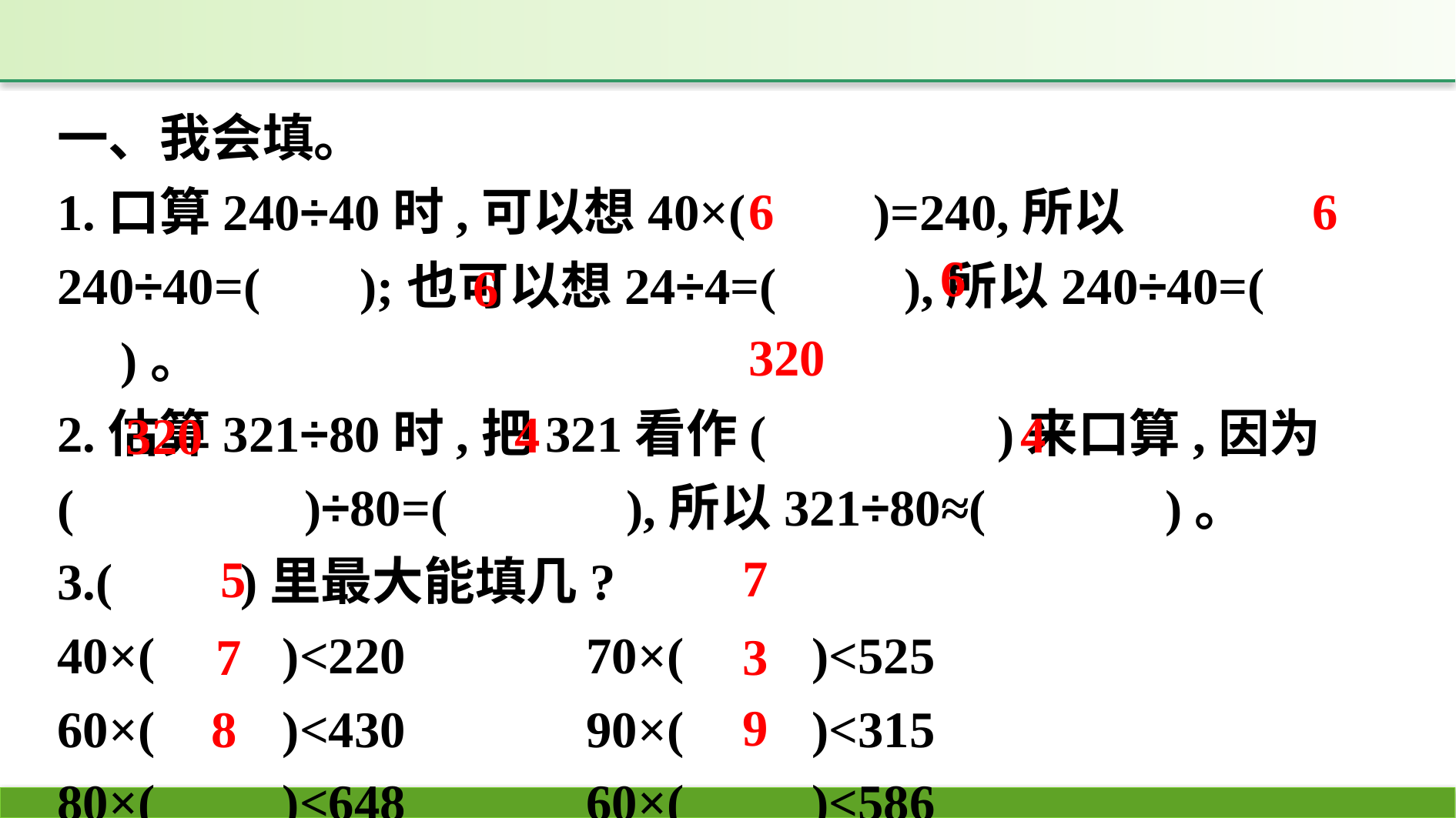

一、我会填。
1.口算240÷40时,可以想40×(　　)=240,所以240÷40=(　  );也可以想24÷4=(　　),所以240÷40=(　　)。
2.估算321÷80时,把321看作(　　　　)来口算,因为(　　　　)÷80=(　　　),所以321÷80≈(　　　)。
3.(　　)里最大能填几?
40×(　　)<220　　	70×(　　)<525
60×(　　)<430		90×(　　)<315
80×(　　)<648		60×(　　)<586
6
6
6
6
320
4
4
320
7
5
7
3
9
8